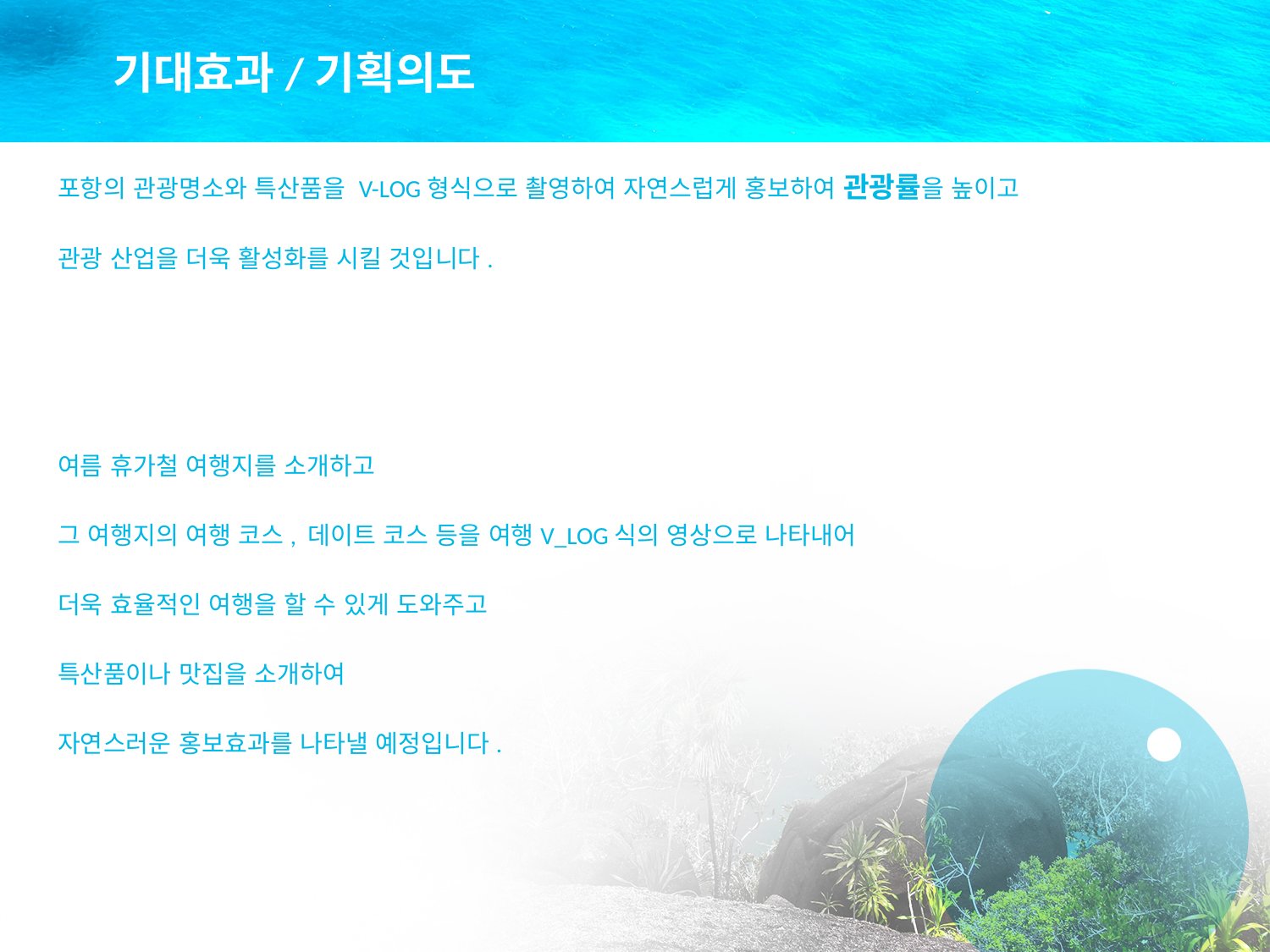

# 기대효과/기획의도
포항의 관광명소와 특산품을 V-LOG형식으로 촬영하여 자연스럽게 홍보하여 관광률을 높이고

관광 산업을 더욱 활성화를 시킬 것입니다.

여름 휴가철 여행지를 소개하고

그 여행지의 여행 코스, 데이트 코스 등을 여행V_LOG식의 영상으로 나타내어

더욱 효율적인 여행을 할 수 있게 도와주고

특산품이나 맛집을 소개하여

자연스러운 홍보효과를 나타낼 예정입니다.